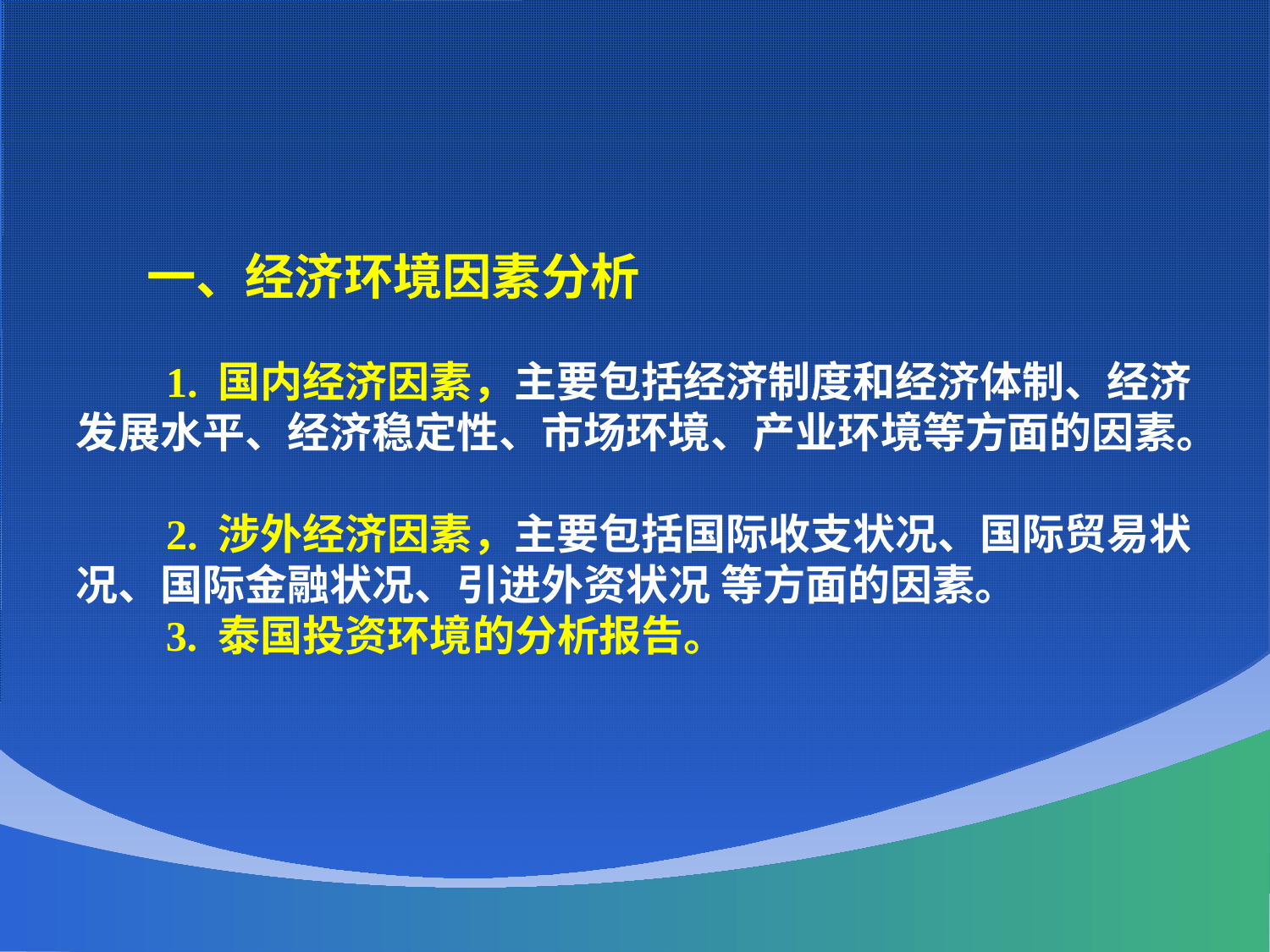

一、经济环境因素分析

    1. 国内经济因素，主要包括经济制度和经济体制、经济发展水平、经济稳定性、市场环境、产业环境等方面的因素。
    2. 涉外经济因素，主要包括国际收支状况、国际贸易状况、国际金融状况、引进外资状况 等方面的因素。
    3. 泰国投资环境的分析报告。